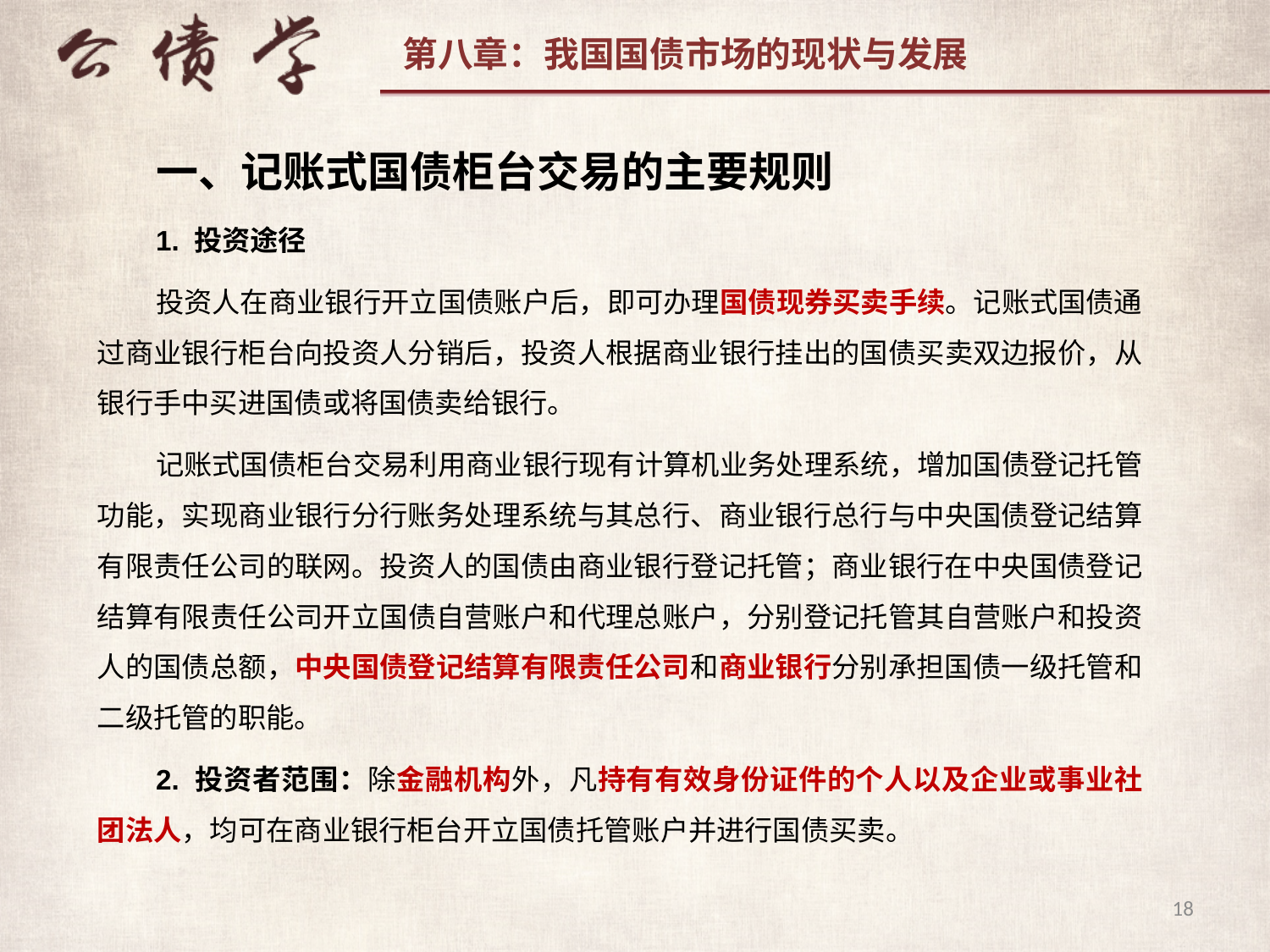

一、记账式国债柜台交易的主要规则
1. 投资途径
投资人在商业银行开立国债账户后，即可办理国债现券买卖手续。记账式国债通过商业银行柜台向投资人分销后，投资人根据商业银行挂出的国债买卖双边报价，从银行手中买进国债或将国债卖给银行。
记账式国债柜台交易利用商业银行现有计算机业务处理系统，增加国债登记托管功能，实现商业银行分行账务处理系统与其总行、商业银行总行与中央国债登记结算有限责任公司的联网。投资人的国债由商业银行登记托管；商业银行在中央国债登记结算有限责任公司开立国债自营账户和代理总账户，分别登记托管其自营账户和投资人的国债总额，中央国债登记结算有限责任公司和商业银行分别承担国债一级托管和二级托管的职能。
2. 投资者范围：除金融机构外，凡持有有效身份证件的个人以及企业或事业社团法人，均可在商业银行柜台开立国债托管账户并进行国债买卖。
18